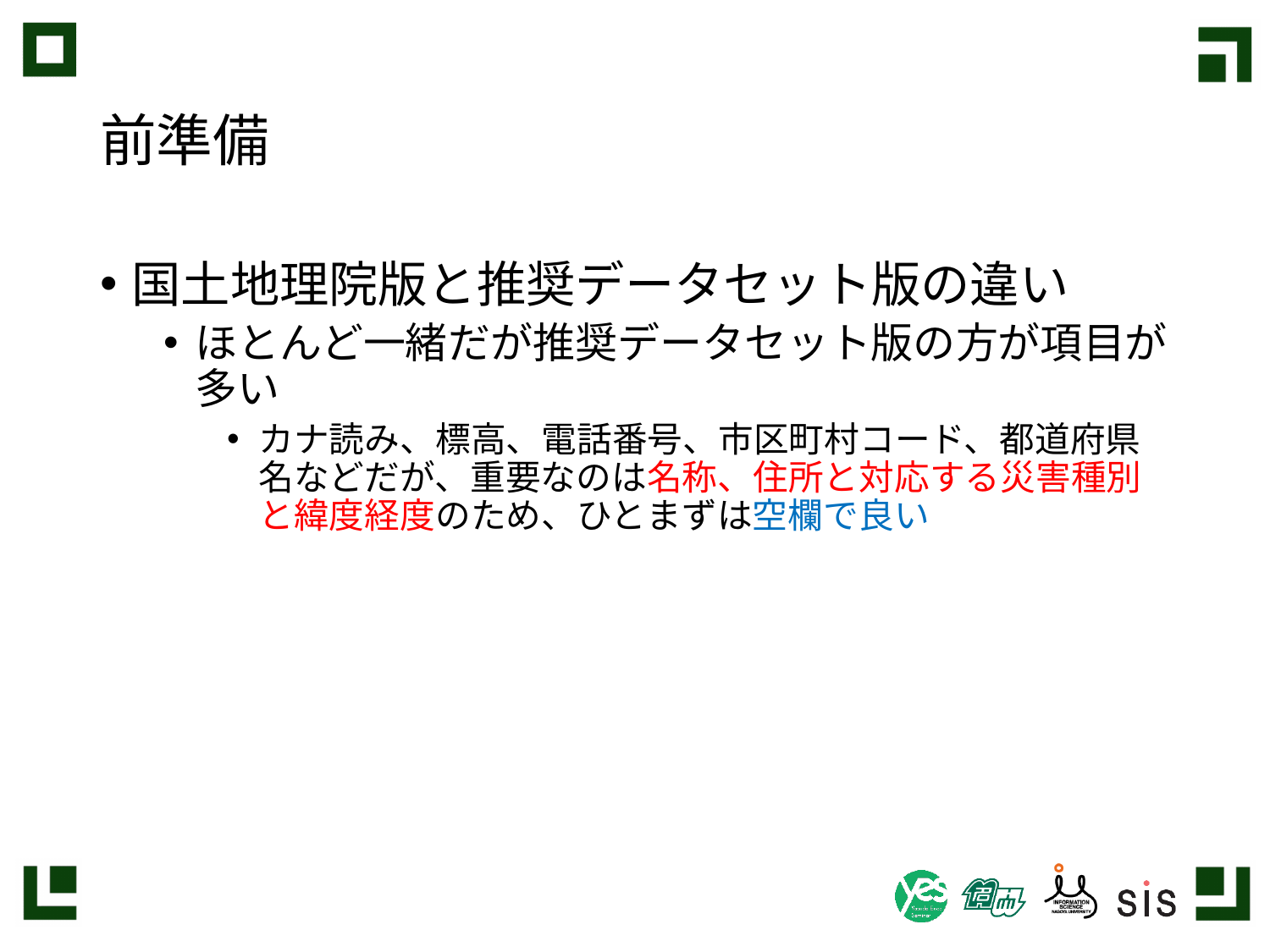

# 前準備
国土地理院版と推奨データセット版の違い
ほとんど一緒だが推奨データセット版の方が項目が多い
カナ読み、標高、電話番号、市区町村コード、都道府県名などだが、重要なのは名称、住所と対応する災害種別と緯度経度のため、ひとまずは空欄で良い